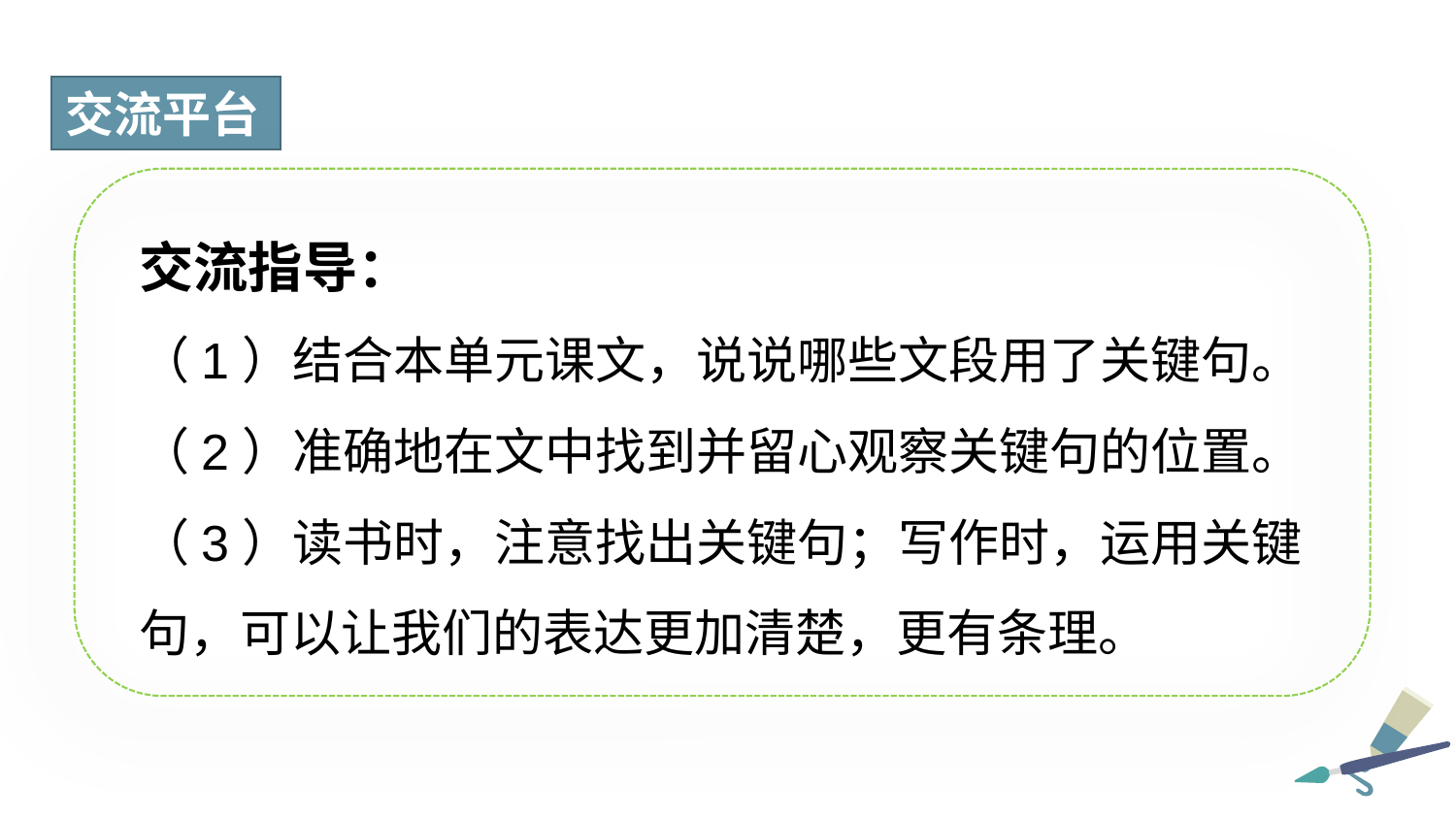

交流平台

交流指导：
（1）结合本单元课文，说说哪些文段用了关键句。
（2）准确地在文中找到并留心观察关键句的位置。
（3）读书时，注意找出关键句；写作时，运用关键句，可以让我们的表达更加清楚，更有条理。